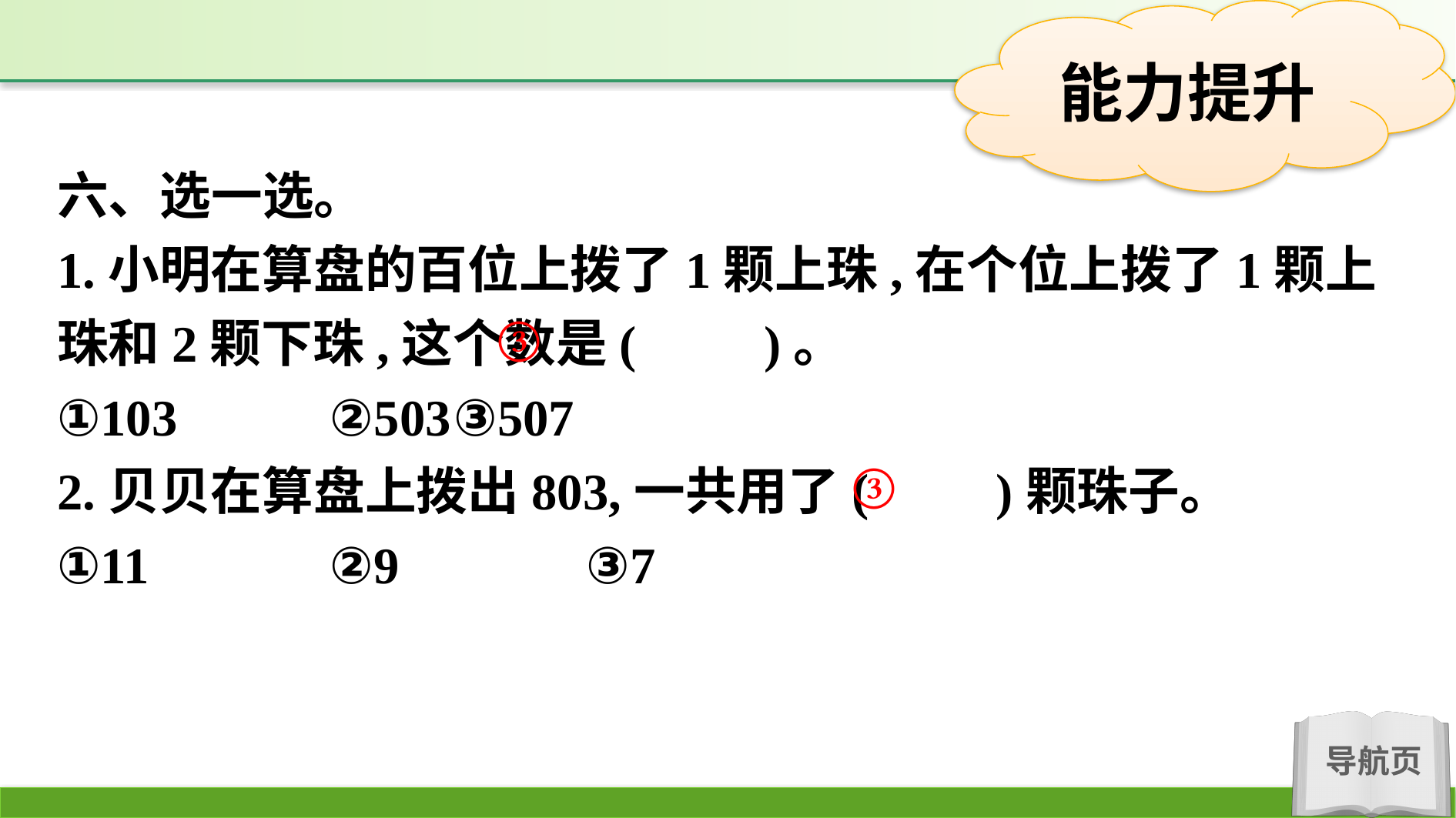

六、选一选。
1.小明在算盘的百位上拨了1颗上珠,在个位上拨了1颗上珠和2颗下珠,这个数是(　　)。
①103		②503	③507
2.贝贝在算盘上拨出803,一共用了(　　)颗珠子。
①11		②9		③7
③
③